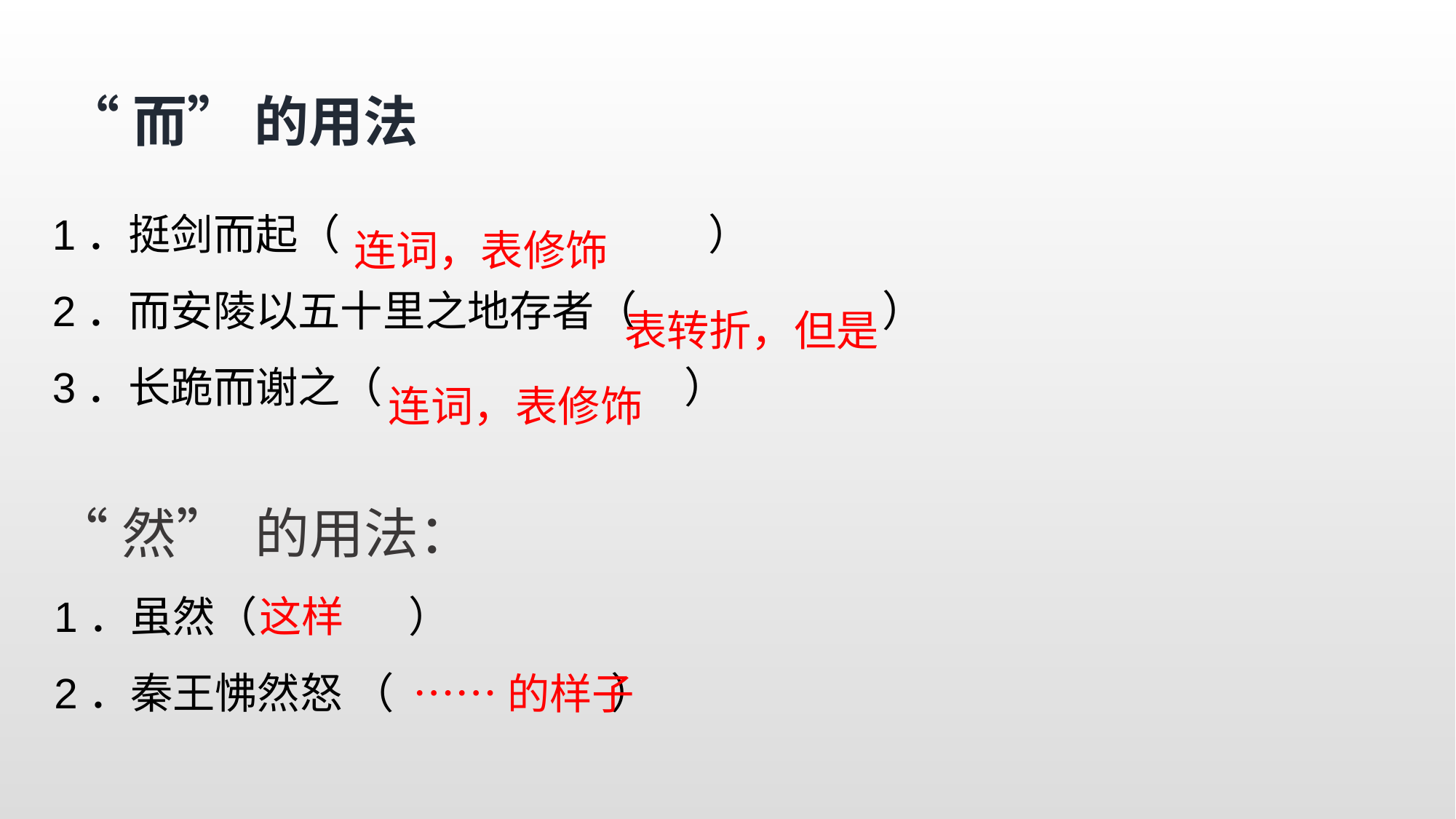

“而” 的用法

1．挺剑而起（                                       ）
2．而安陵以五十里之地存者（                          ）
3．长跪而谢之（                                ）
连词，表修饰
表转折，但是
连词，表修饰
“然”  的用法：
1．虽然（                ）
2．秦王怫然怒 （                       ）

这样
……的样子